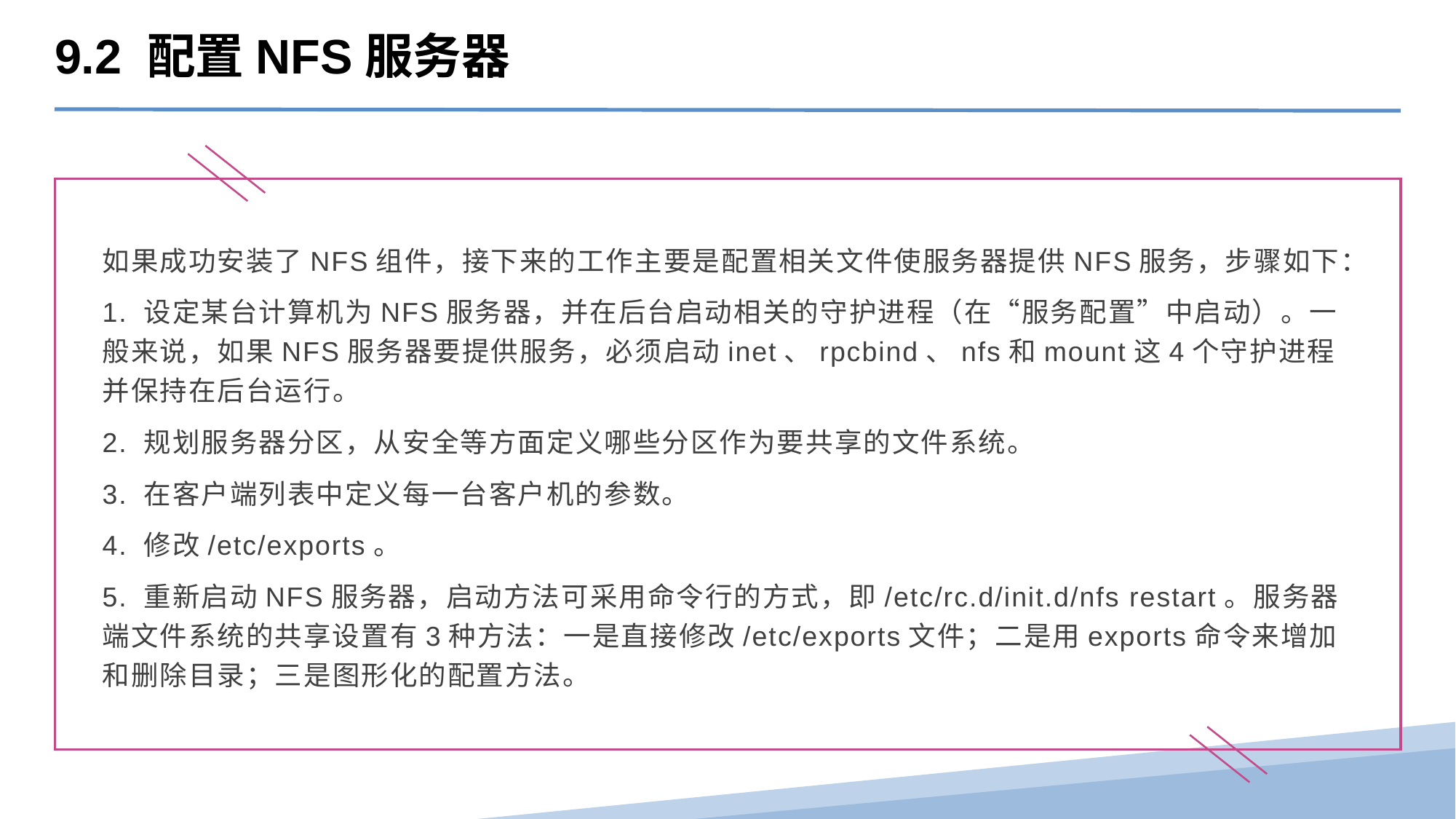

9.2 配置NFS服务器

如果成功安装了NFS组件，接下来的工作主要是配置相关文件使服务器提供NFS服务，步骤如下：
1. 设定某台计算机为NFS服务器，并在后台启动相关的守护进程（在“服务配置”中启动）。一般来说，如果NFS服务器要提供服务，必须启动inet、rpcbind、nfs和mount这4个守护进程并保持在后台运行。
2. 规划服务器分区，从安全等方面定义哪些分区作为要共享的文件系统。
3. 在客户端列表中定义每一台客户机的参数。
4. 修改/etc/exports。
5. 重新启动NFS服务器，启动方法可采用命令行的方式，即/etc/rc.d/init.d/nfs restart。服务器端文件系统的共享设置有3种方法：一是直接修改/etc/exports文件；二是用exports命令来增加和删除目录；三是图形化的配置方法。